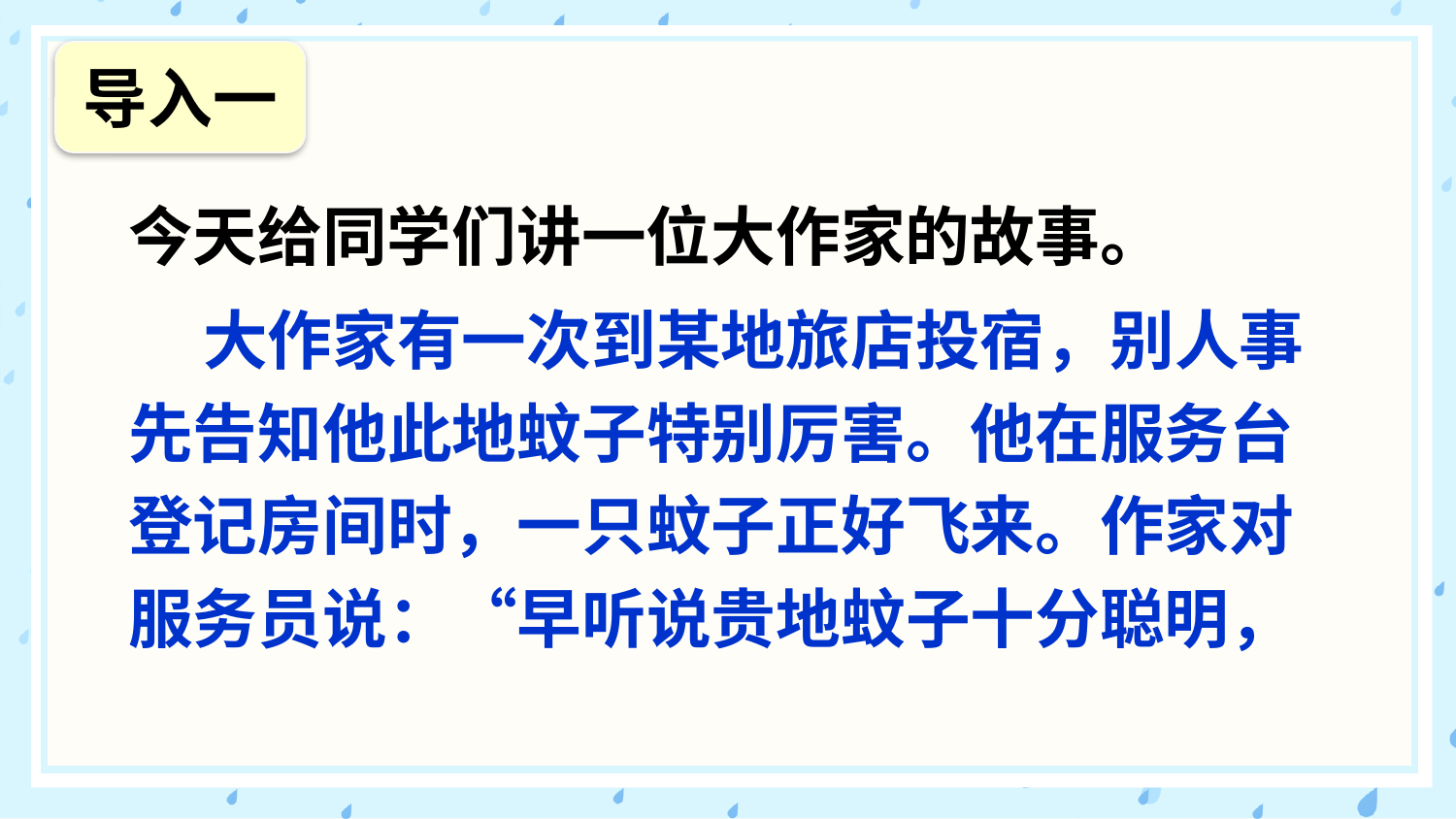

导入一
今天给同学们讲一位大作家的故事。
    大作家有一次到某地旅店投宿，别人事先告知他此地蚊子特别厉害。他在服务台登记房间时，一只蚊子正好飞来。作家对服务员说：“早听说贵地蚊子十分聪明，